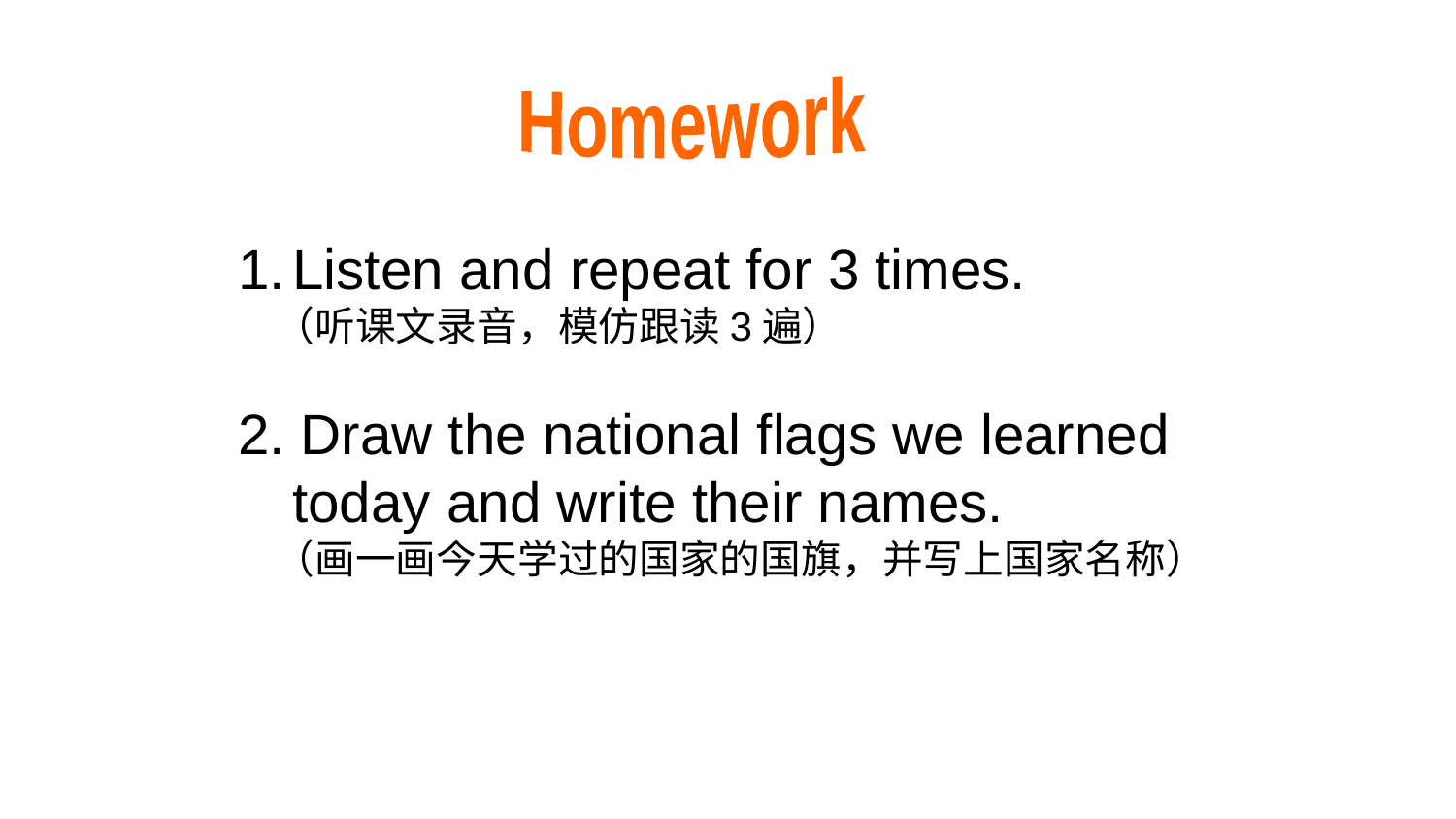

Homework
Listen and repeat for 3 times.
   （听课文录音，模仿跟读3遍）

2. Draw the national flags we learned today and write their names.
   （画一画今天学过的国家的国旗，并写上国家名称）